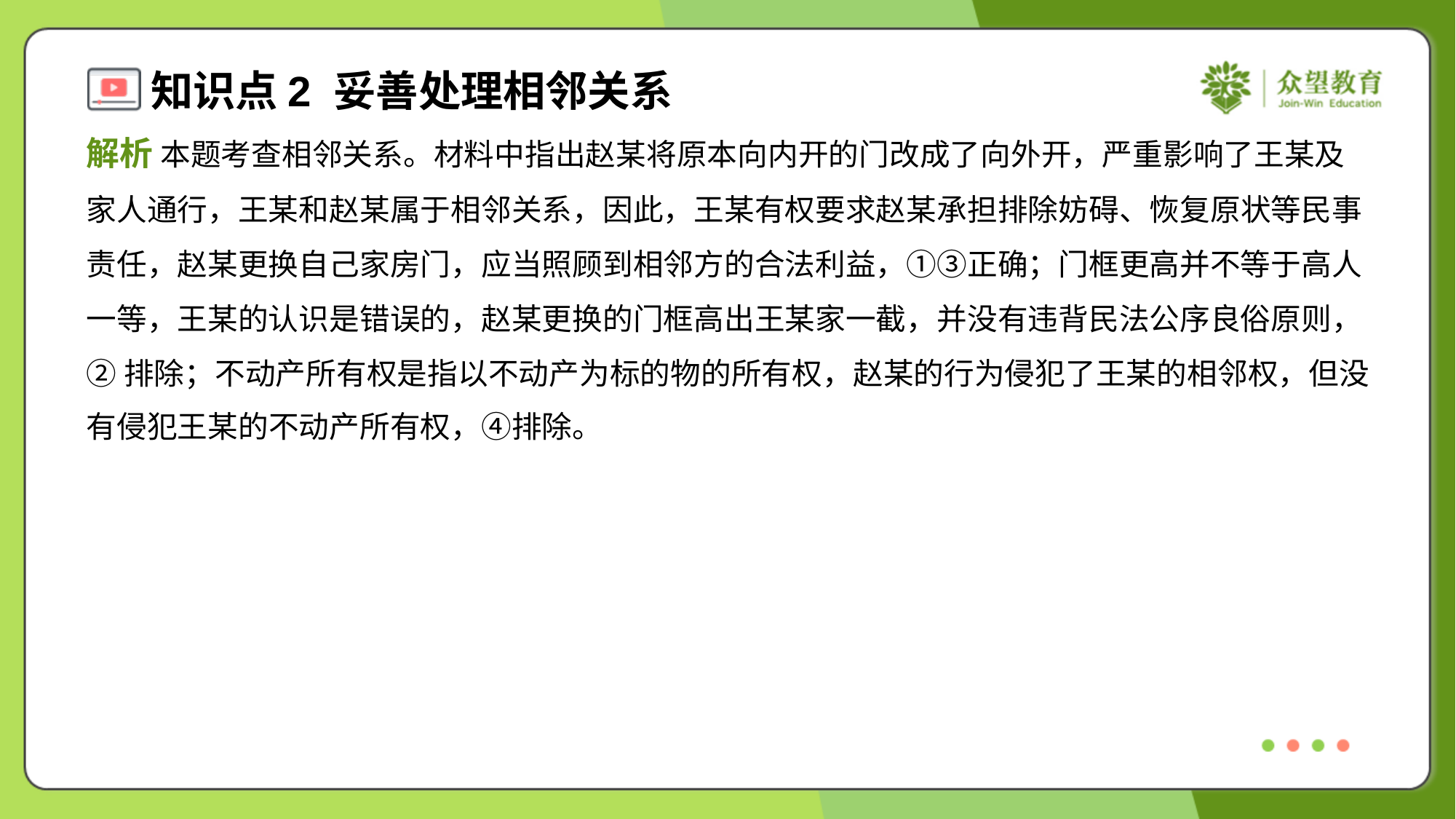

解析 本题考查相邻关系。材料中指出赵某将原本向内开的门改成了向外开，严重影响了王某及
家人通行，王某和赵某属于相邻关系，因此，王某有权要求赵某承担排除妨碍、恢复原状等民事
责任，赵某更换自己家房门，应当照顾到相邻方的合法利益，①③正确；门框更高并不等于高人
一等，王某的认识是错误的，赵某更换的门框高出王某家一截，并没有违背民法公序良俗原则，
②排除；不动产所有权是指以不动产为标的物的所有权，赵某的行为侵犯了王某的相邻权，但没
有侵犯王某的不动产所有权，④排除。